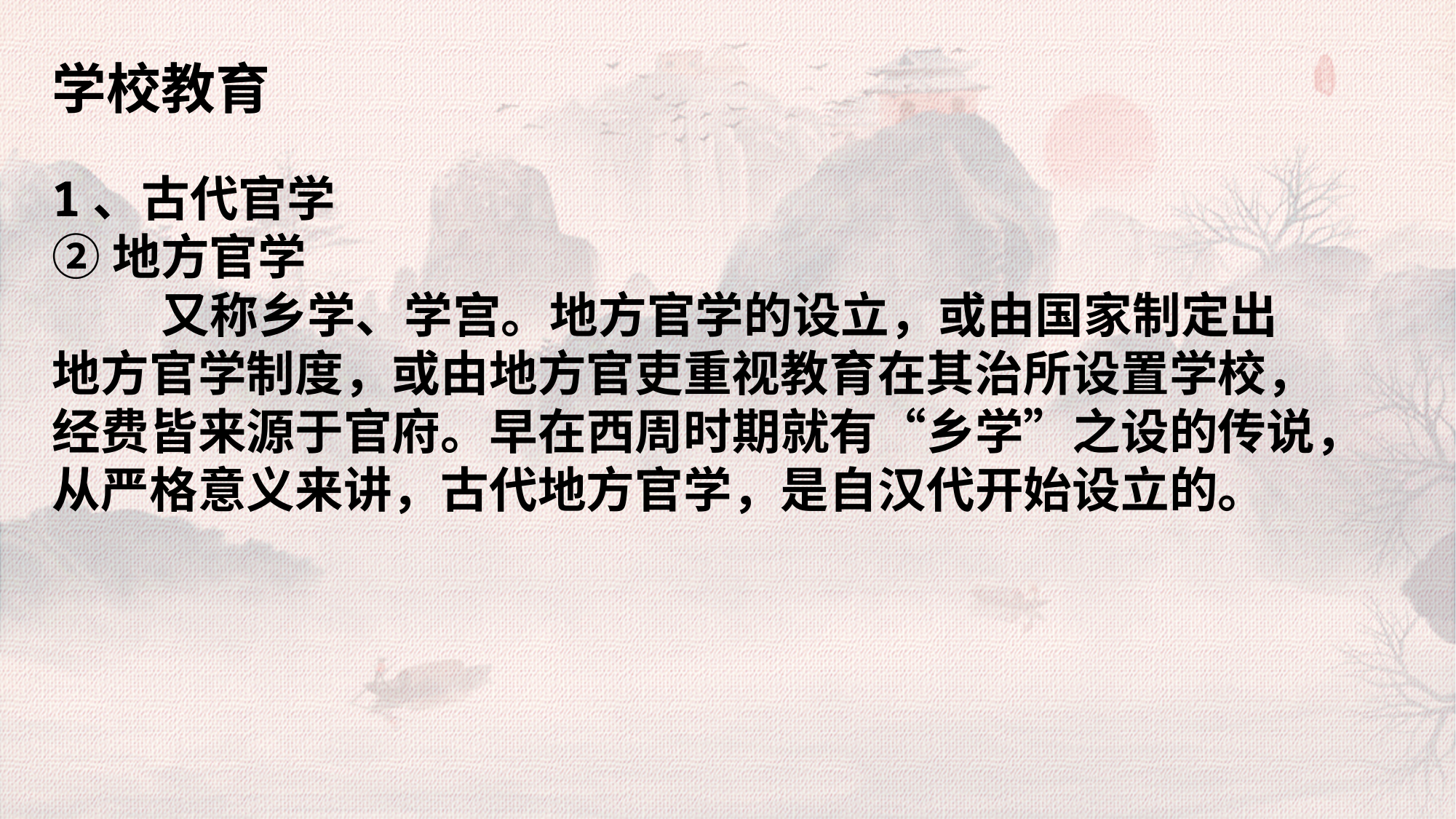

学校教育
1、古代官学
②地方官学
又称乡学、学宫。地方官学的设立，或由国家制定出地方官学制度，或由地方官吏重视教育在其治所设置学校，经费皆来源于官府。早在西周时期就有“乡学”之设的传说，从严格意义来讲，古代地方官学，是自汉代开始设立的。